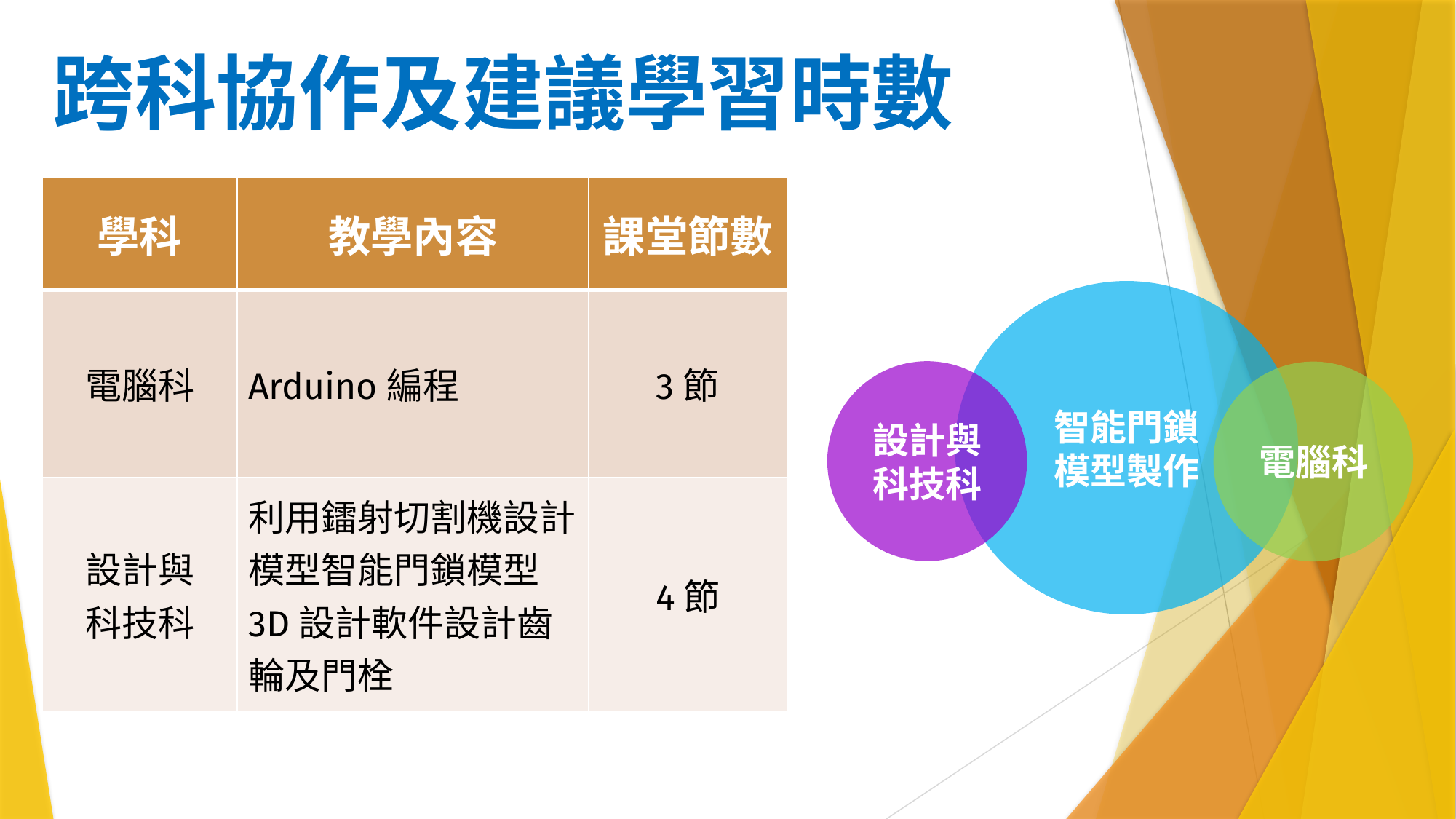

# 跨科協作及建議學習時數
| 學科 | 教學內容 | 課堂節數 |
| --- | --- | --- |
| 電腦科 | Arduino編程 | 3節 |
| 設計與 科技科 | 利用鐳射切割機設計模型智能門鎖模型 3D設計軟件設計齒輪及門栓 | 4節 |
智能門鎖
模型製作
設計與科技科
電腦科